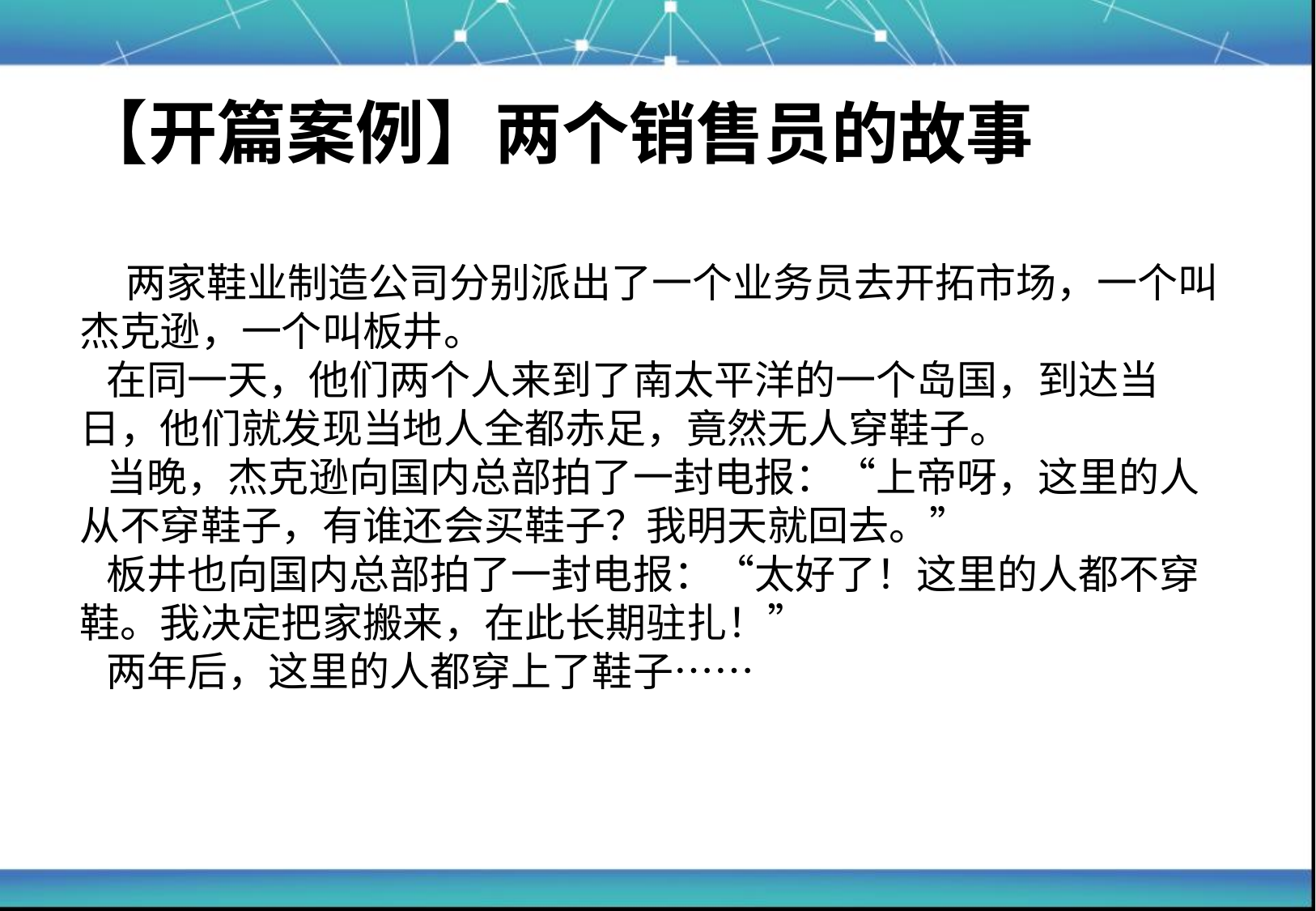

【开篇案例】两个销售员的故事

    两家鞋业制造公司分别派出了一个业务员去开拓市场，一个叫杰克逊，一个叫板井。
   在同一天，他们两个人来到了南太平洋的一个岛国，到达当日，他们就发现当地人全都赤足，竟然无人穿鞋子。
   当晚，杰克逊向国内总部拍了一封电报：“上帝呀，这里的人从不穿鞋子，有谁还会买鞋子？我明天就回去。”
   板井也向国内总部拍了一封电报：“太好了！这里的人都不穿鞋。我决定把家搬来，在此长期驻扎！”
   两年后，这里的人都穿上了鞋子……